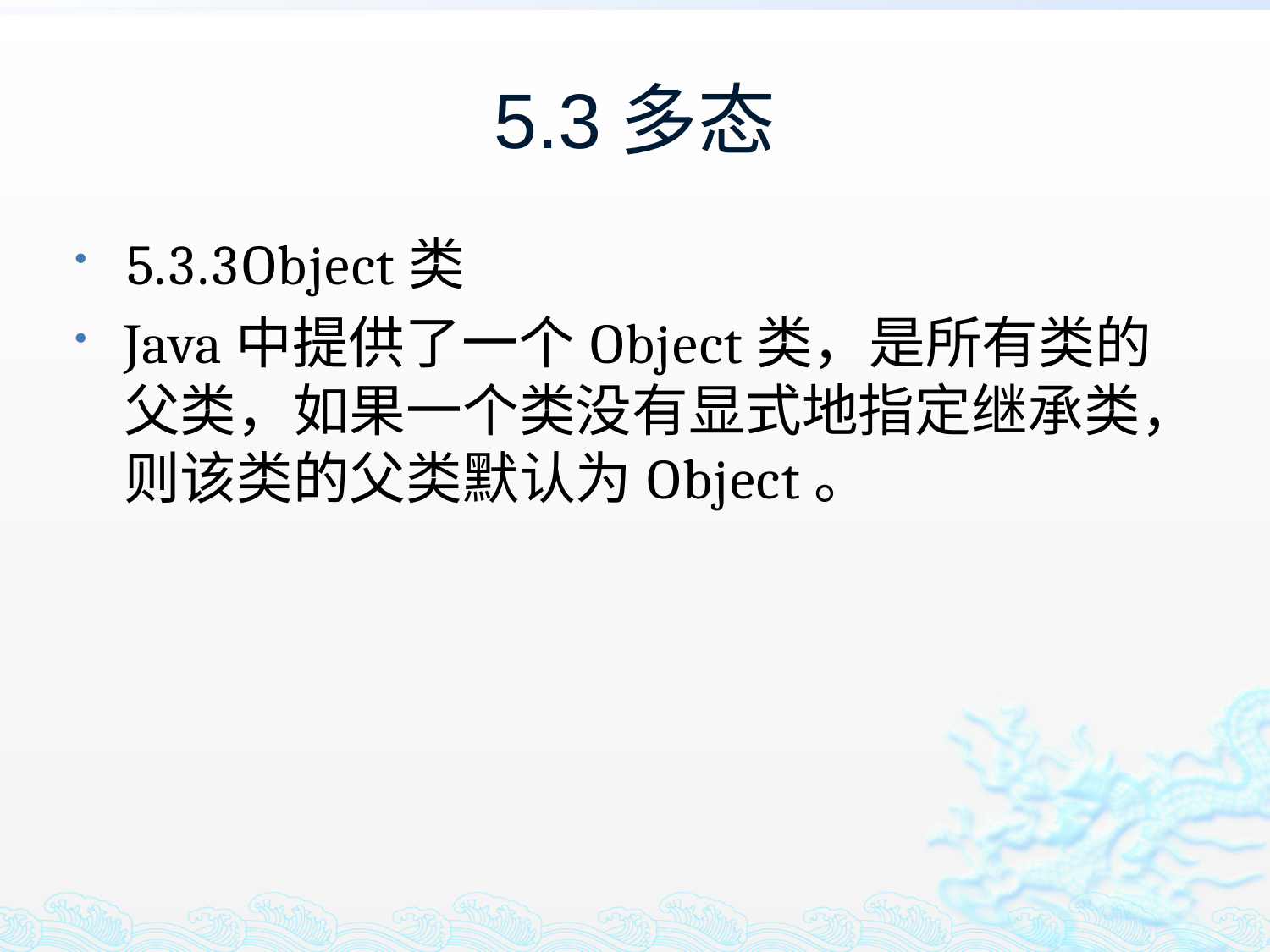

# 5.3多态
5.3.3Object类
Java中提供了一个Object类，是所有类的父类，如果一个类没有显式地指定继承类，则该类的父类默认为Object。